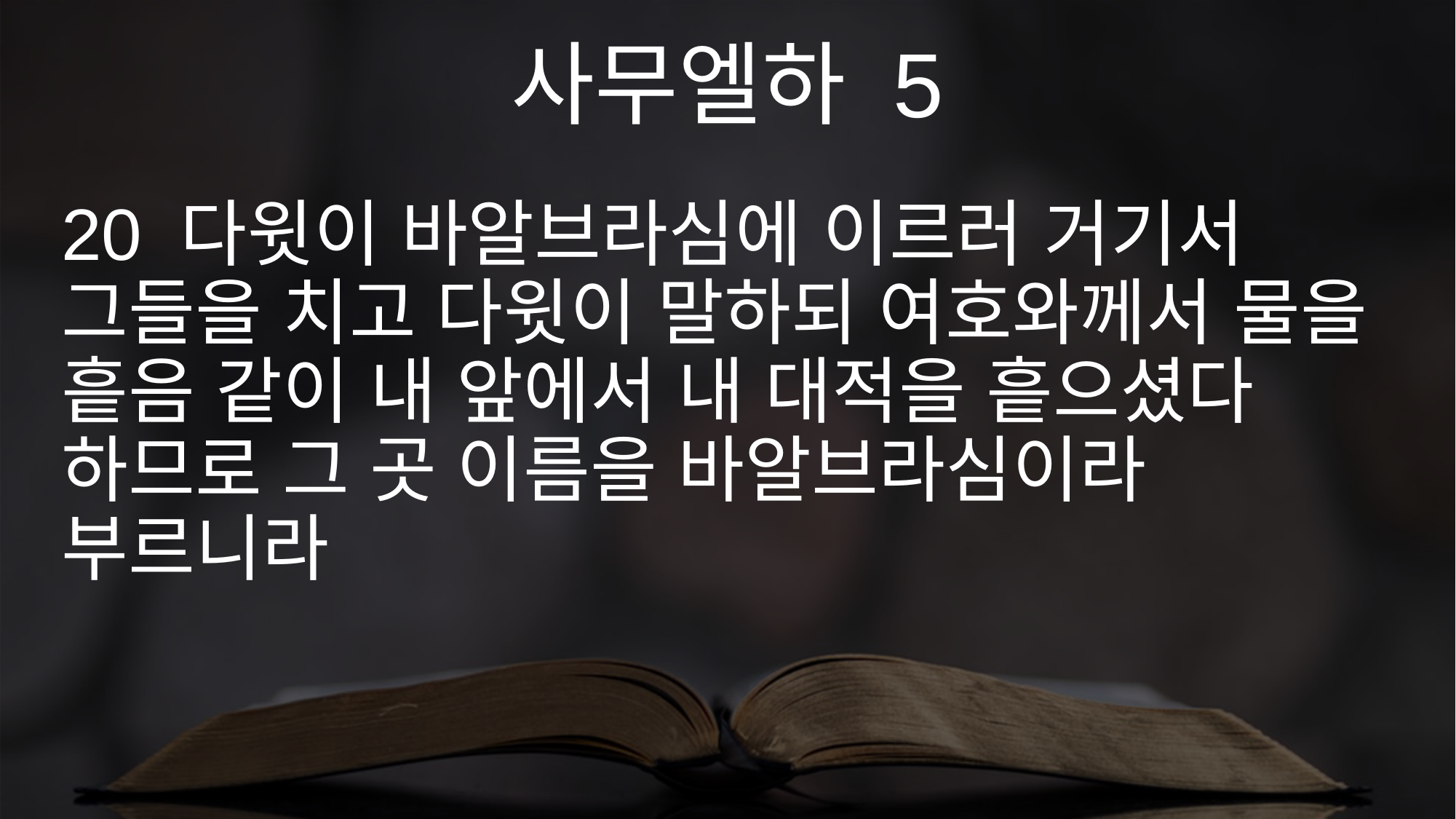

사무엘하 5
20 다윗이 바알브라심에 이르러 거기서 그들을 치고 다윗이 말하되 여호와께서 물을 흩음 같이 내 앞에서 내 대적을 흩으셨다 하므로 그 곳 이름을 바알브라심이라 부르니라